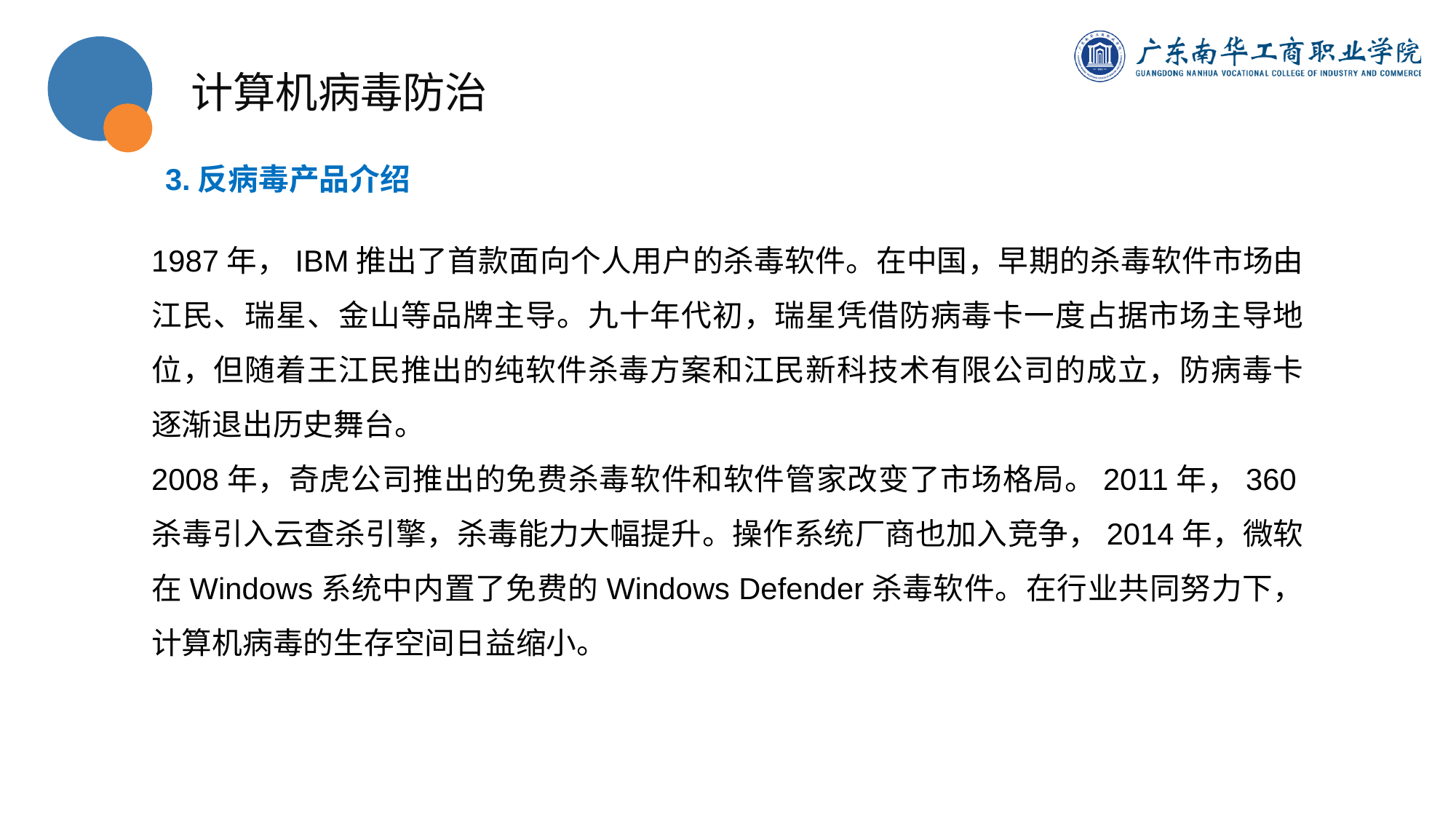

计算机病毒防治

3.反病毒产品介绍
1987年，IBM推出了首款面向个人用户的杀毒软件。在中国，早期的杀毒软件市场由江民、瑞星、金山等品牌主导。九十年代初，瑞星凭借防病毒卡一度占据市场主导地位，但随着王江民推出的纯软件杀毒方案和江民新科技术有限公司的成立，防病毒卡逐渐退出历史舞台。
2008年，奇虎公司推出的免费杀毒软件和软件管家改变了市场格局。2011年，360杀毒引入云查杀引擎，杀毒能力大幅提升。操作系统厂商也加入竞争，2014年，微软在Windows系统中内置了免费的Windows Defender杀毒软件。在行业共同努力下，计算机病毒的生存空间日益缩小。